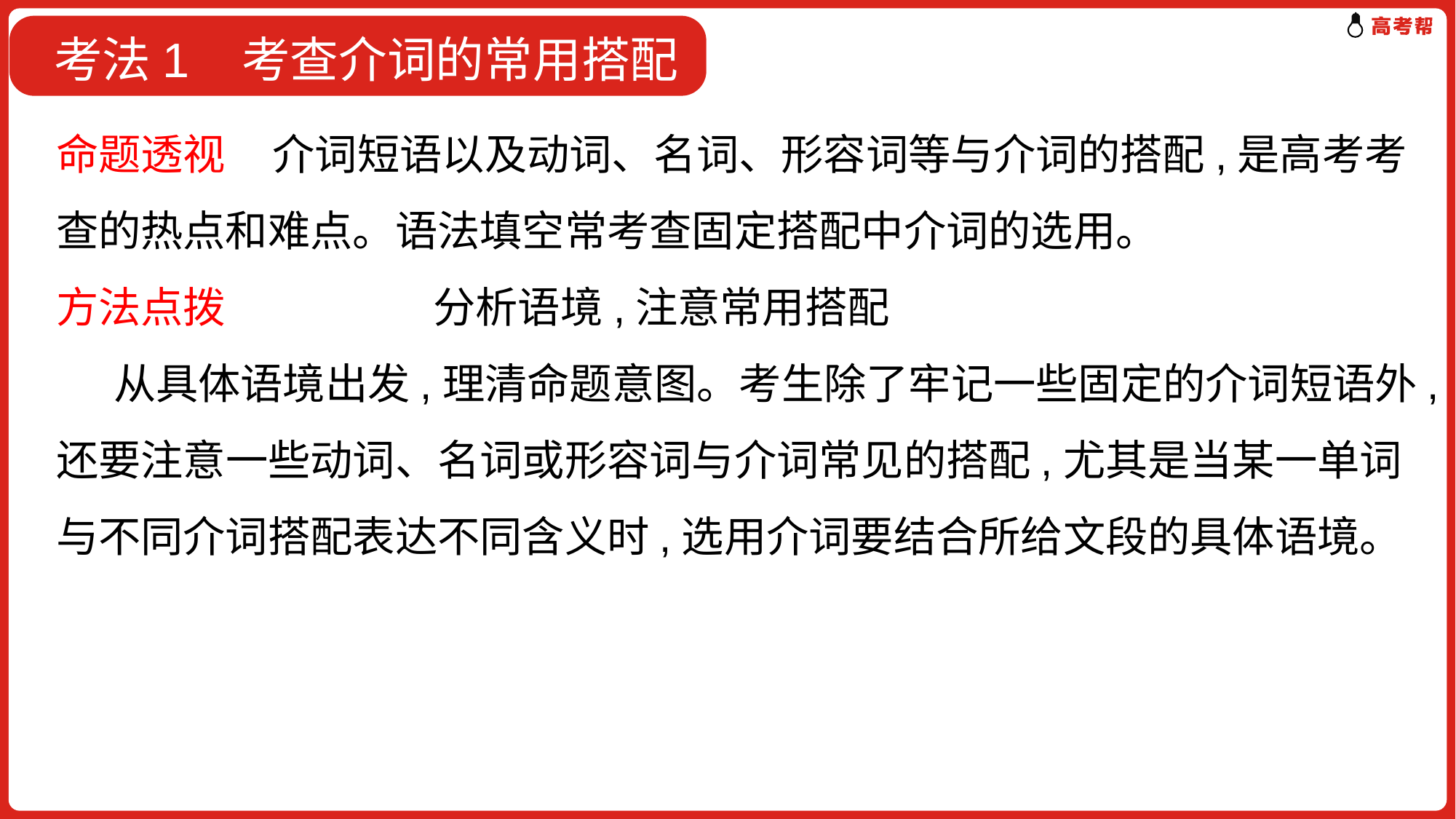

考法1   考查介词的常用搭配

命题透视     介词短语以及动词、名词、形容词等与介词的搭配,是高考考查的热点和难点。语法填空常考查固定搭配中介词的选用。
方法点拨                      分析语境,注意常用搭配
     从具体语境出发,理清命题意图。考生除了牢记一些固定的介词短语外,还要注意一些动词、名词或形容词与介词常见的搭配,尤其是当某一单词与不同介词搭配表达不同含义时,选用介词要结合所给文段的具体语境。